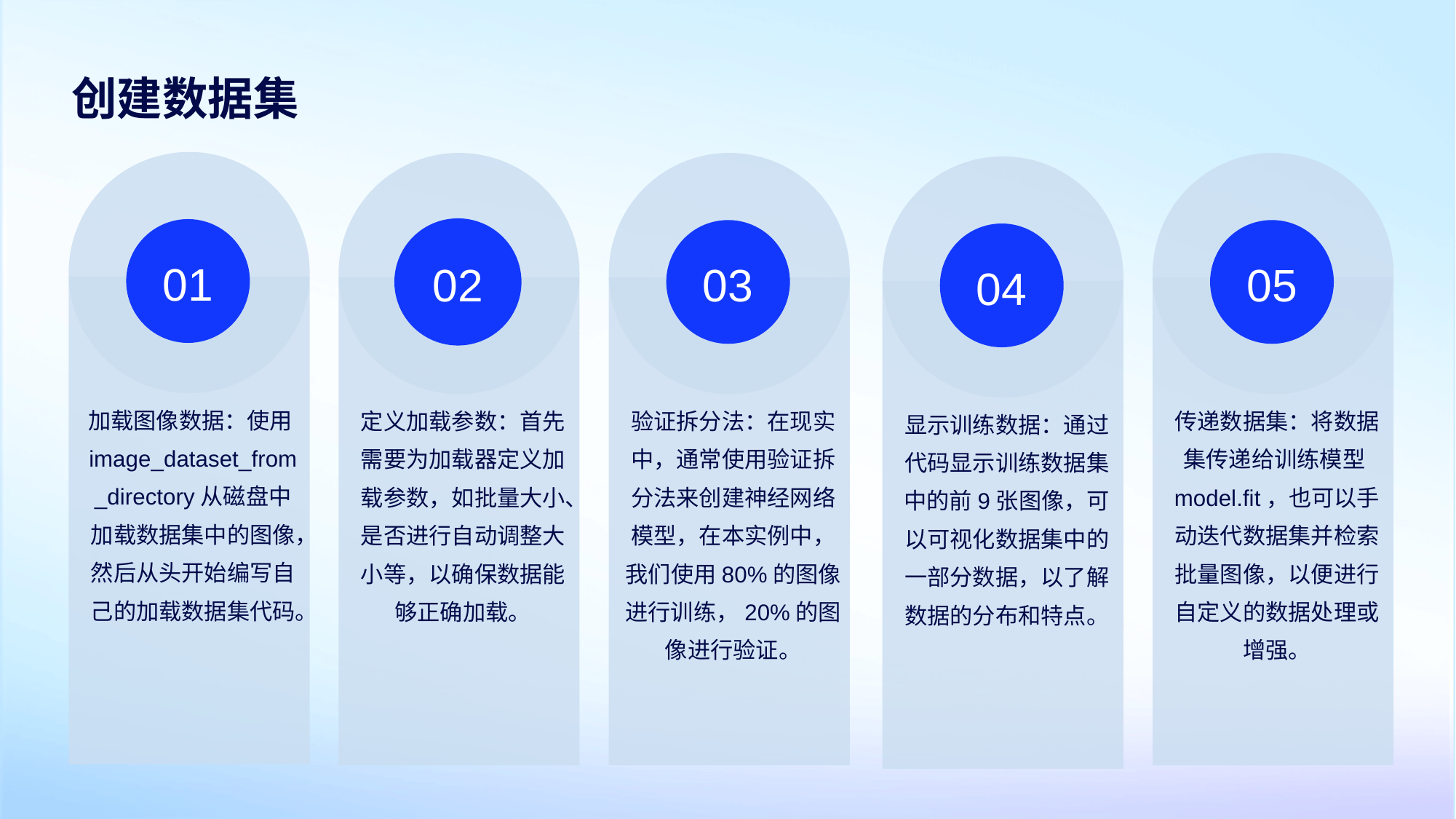

创建数据集

01
02
03
05
04

加载图像数据：使用image_dataset_from_directory从磁盘中加载数据集中的图像，然后从头开始编写自己的加载数据集代码。
定义加载参数：首先需要为加载器定义加载参数，如批量大小、是否进行自动调整大小等，以确保数据能够正确加载。
验证拆分法：在现实中，通常使用验证拆分法来创建神经网络模型，在本实例中，我们使用80%的图像进行训练，20%的图像进行验证。
传递数据集：将数据集传递给训练模型model.fit，也可以手动迭代数据集并检索批量图像，以便进行自定义的数据处理或增强。
显示训练数据：通过代码显示训练数据集中的前9张图像，可以可视化数据集中的一部分数据，以了解数据的分布和特点。